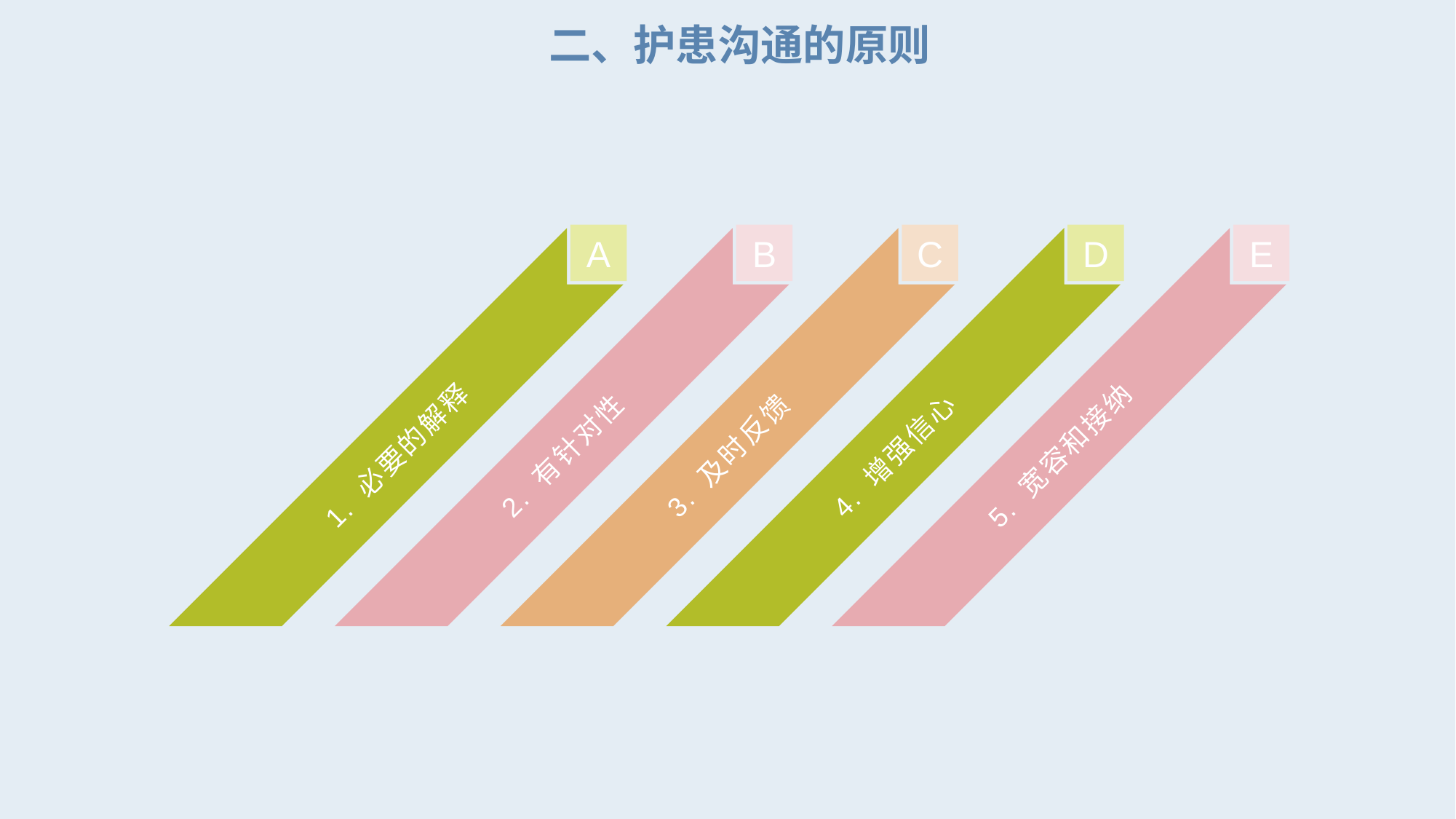

二、护患沟通的原则
A
1. 必要的解释
B
2. 有针对性
C
3. 及时反馈
D
4. 增强信心
E
5. 宽容和接纳